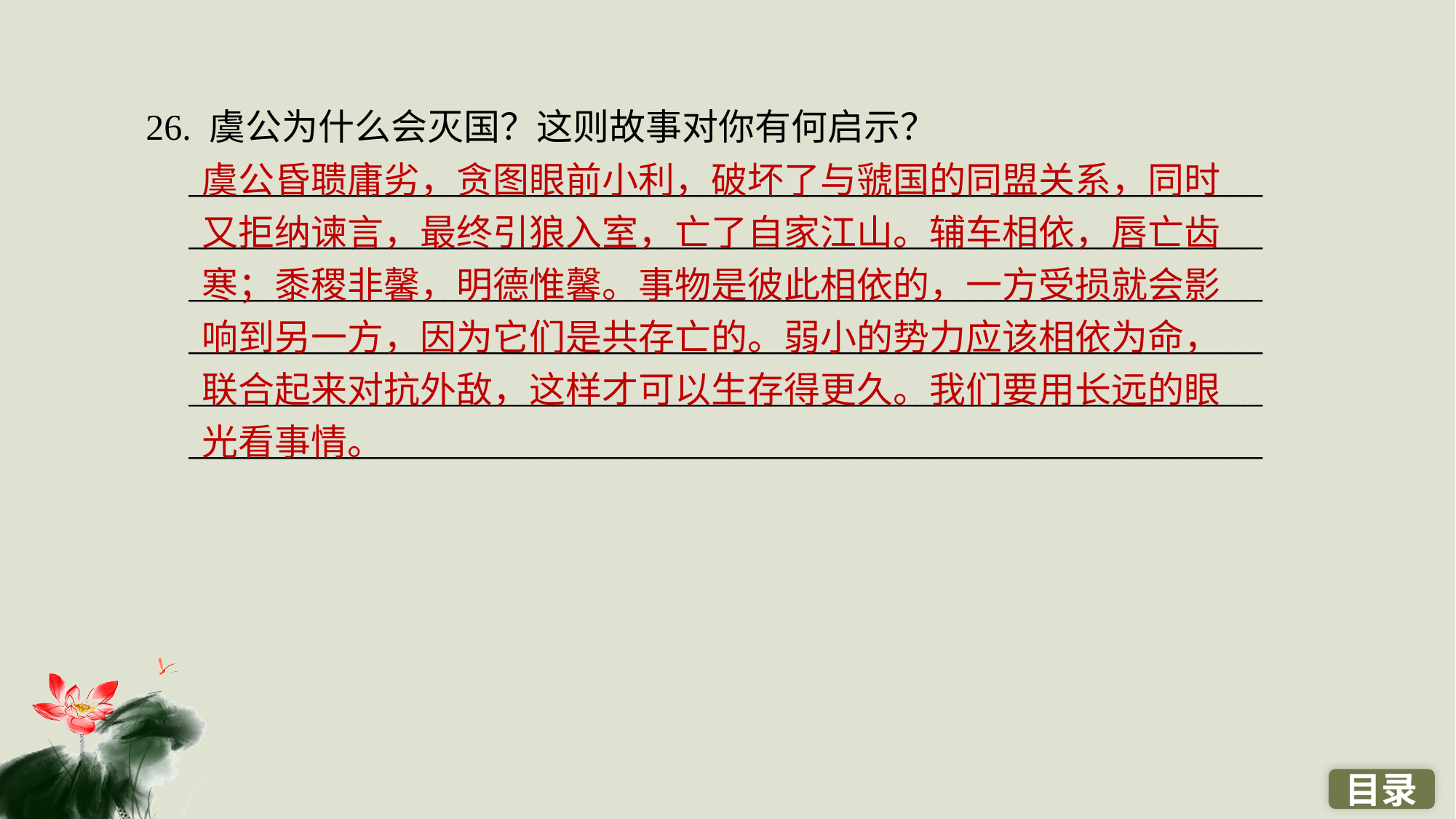

26. 虞公为什么会灭国？这则故事对你有何启示？__________________________________________________________________________________________________________________________________________________________________________________________________________________________________________________________________________________________________________________________________________________________________
虞公昏聩庸劣，贪图眼前小利，破坏了与虢国的同盟关系，同时又拒纳谏言，最终引狼入室，亡了自家江山。辅车相依，唇亡齿寒；黍稷非馨，明德惟馨。事物是彼此相依的，一方受损就会影响到另一方，因为它们是共存亡的。弱小的势力应该相依为命，联合起来对抗外敌，这样才可以生存得更久。我们要用长远的眼光看事情。